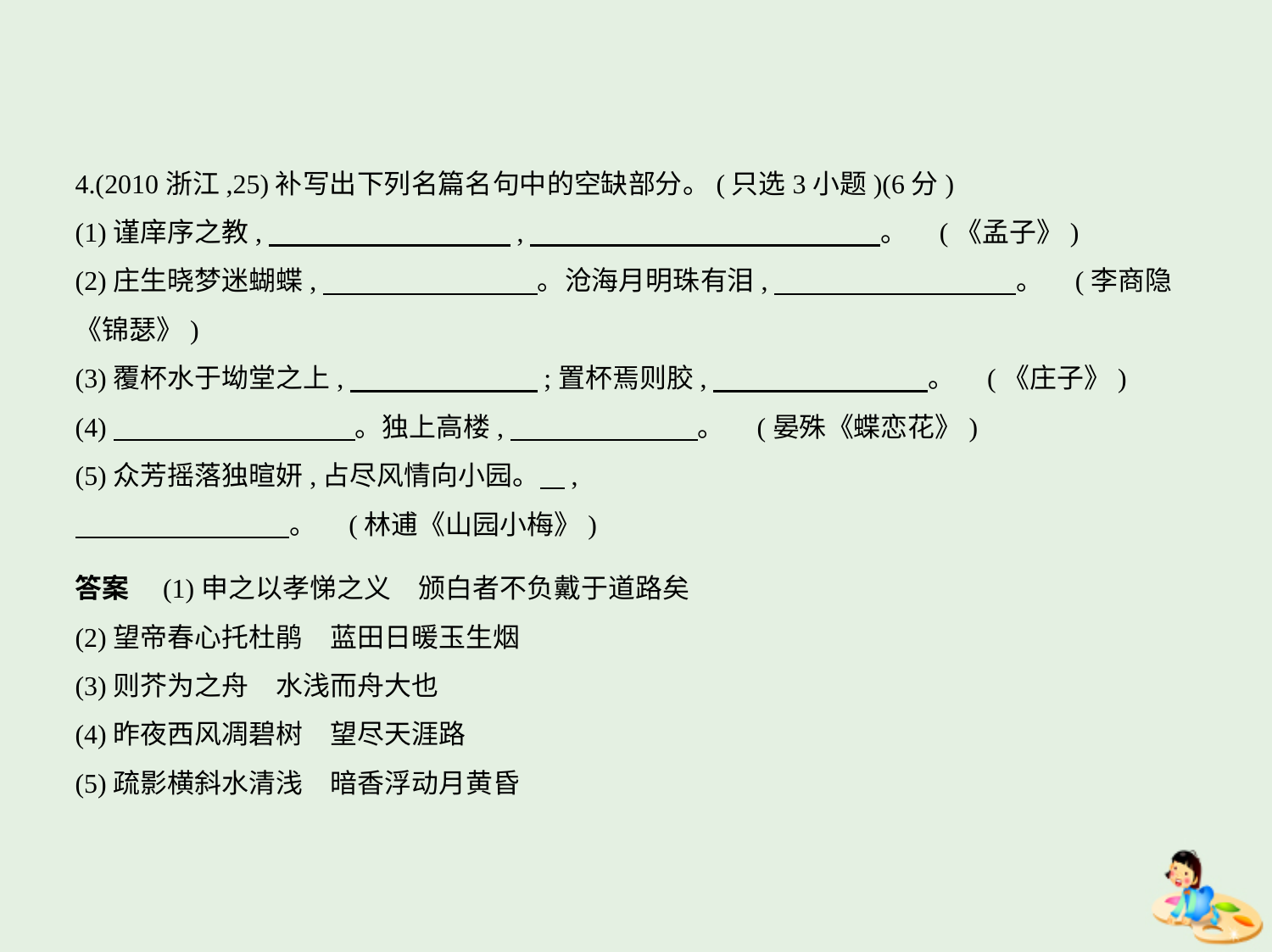

4.(2010浙江,25)补写出下列名篇名句中的空缺部分。(只选3小题)(6分)
(1)谨庠序之教,　　　　　　　　    ,　　　　　　　　　　　　    。 (《孟子》)
(2)庄生晓梦迷蝴蝶,　　　　　　　    。沧海月明珠有泪,　　　　　　　　    。 (李商隐
《锦瑟》)
(3)覆杯水于坳堂之上,　　　　　　    ;置杯焉则胶,　　　　　　　    。 (《庄子》)
(4)　　　　　　　　    。独上高楼,　　　　　　    。 (晏殊《蝶恋花》)
(5)众芳摇落独暄妍,占尽风情向小园。    ,
　　　　　　　    。 (林逋《山园小梅》)
答案　(1)申之以孝悌之义　颁白者不负戴于道路矣
(2)望帝春心托杜鹃　蓝田日暖玉生烟
(3)则芥为之舟　水浅而舟大也
(4)昨夜西风凋碧树　望尽天涯路
(5)疏影横斜水清浅　暗香浮动月黄昏